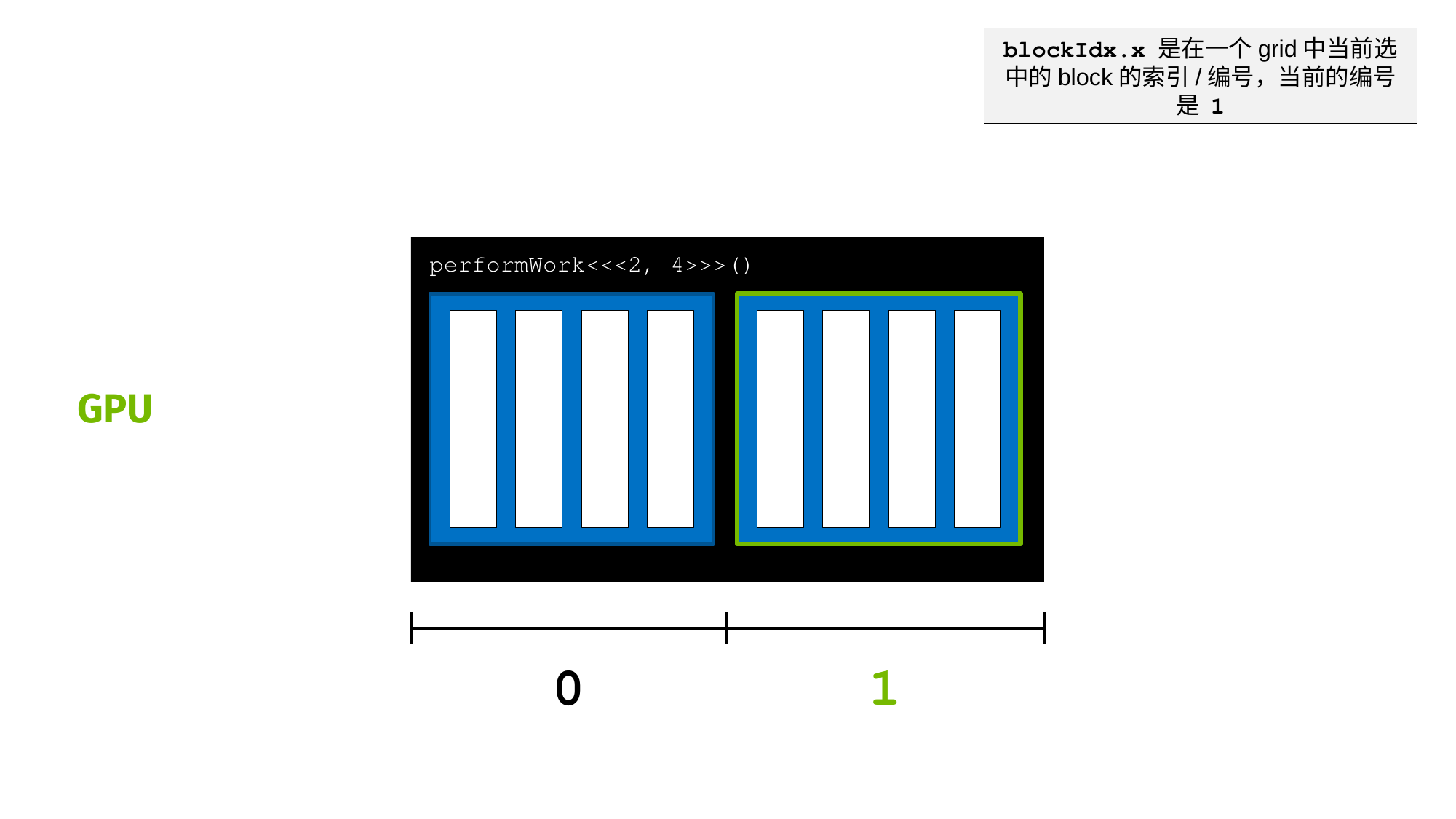

blockIdx.x 是在一个grid中当前选中的block的索引/编号，当前的编号是 1

performWork<<<2, 4>>>()

GPU
0
1